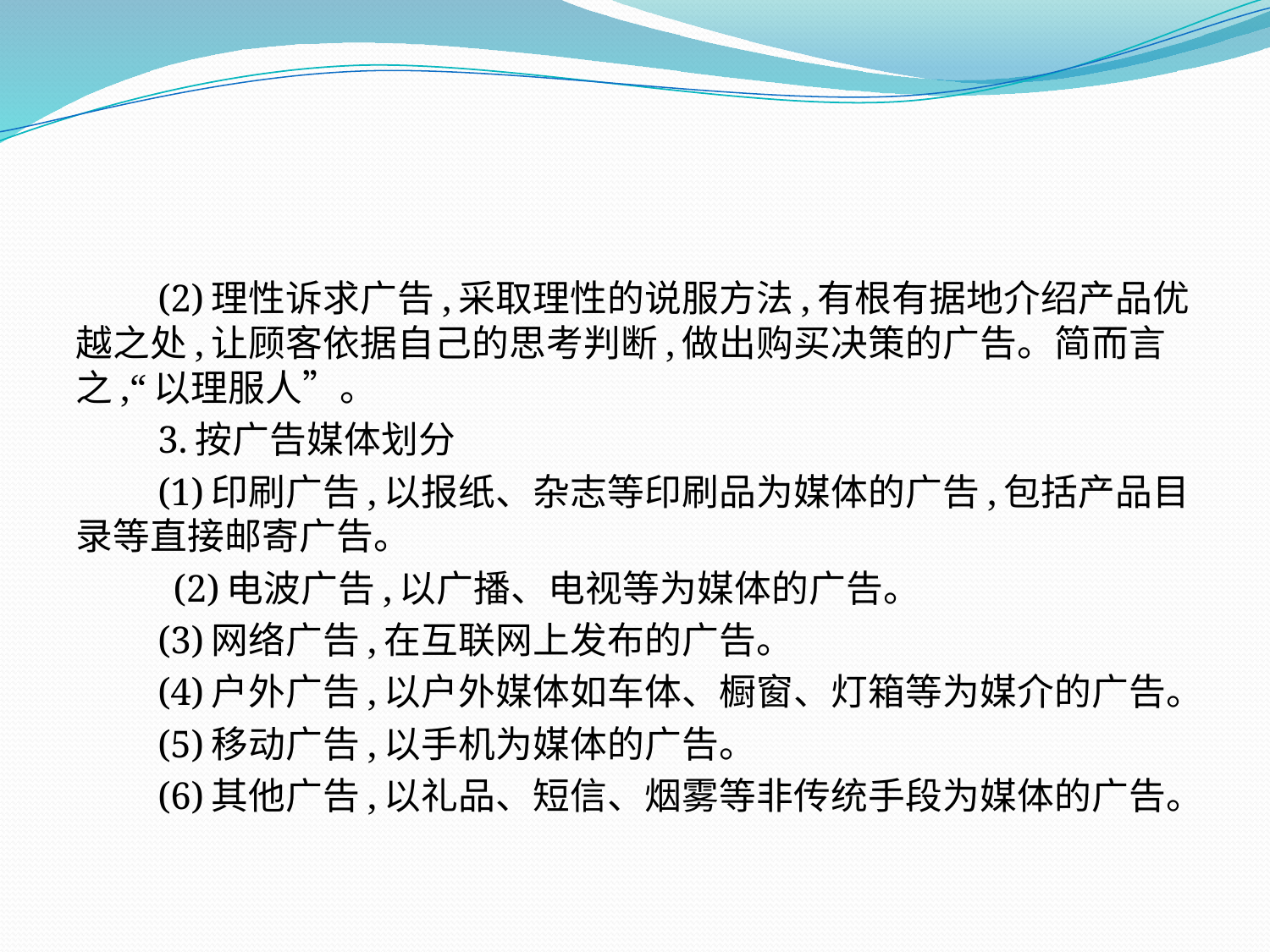

(2)理性诉求广告,采取理性的说服方法,有根有据地介绍产品优越之处,让顾客依据自己的思考判断,做出购买决策的广告。简而言之,“以理服人”。
　　3.按广告媒体划分
　　(1)印刷广告,以报纸、杂志等印刷品为媒体的广告,包括产品目录等直接邮寄广告。
 　　(2)电波广告,以广播、电视等为媒体的广告。
　　(3)网络广告,在互联网上发布的广告。
　　(4)户外广告,以户外媒体如车体、橱窗、灯箱等为媒介的广告。
　　(5)移动广告,以手机为媒体的广告。
　　(6)其他广告,以礼品、短信、烟雾等非传统手段为媒体的广告。